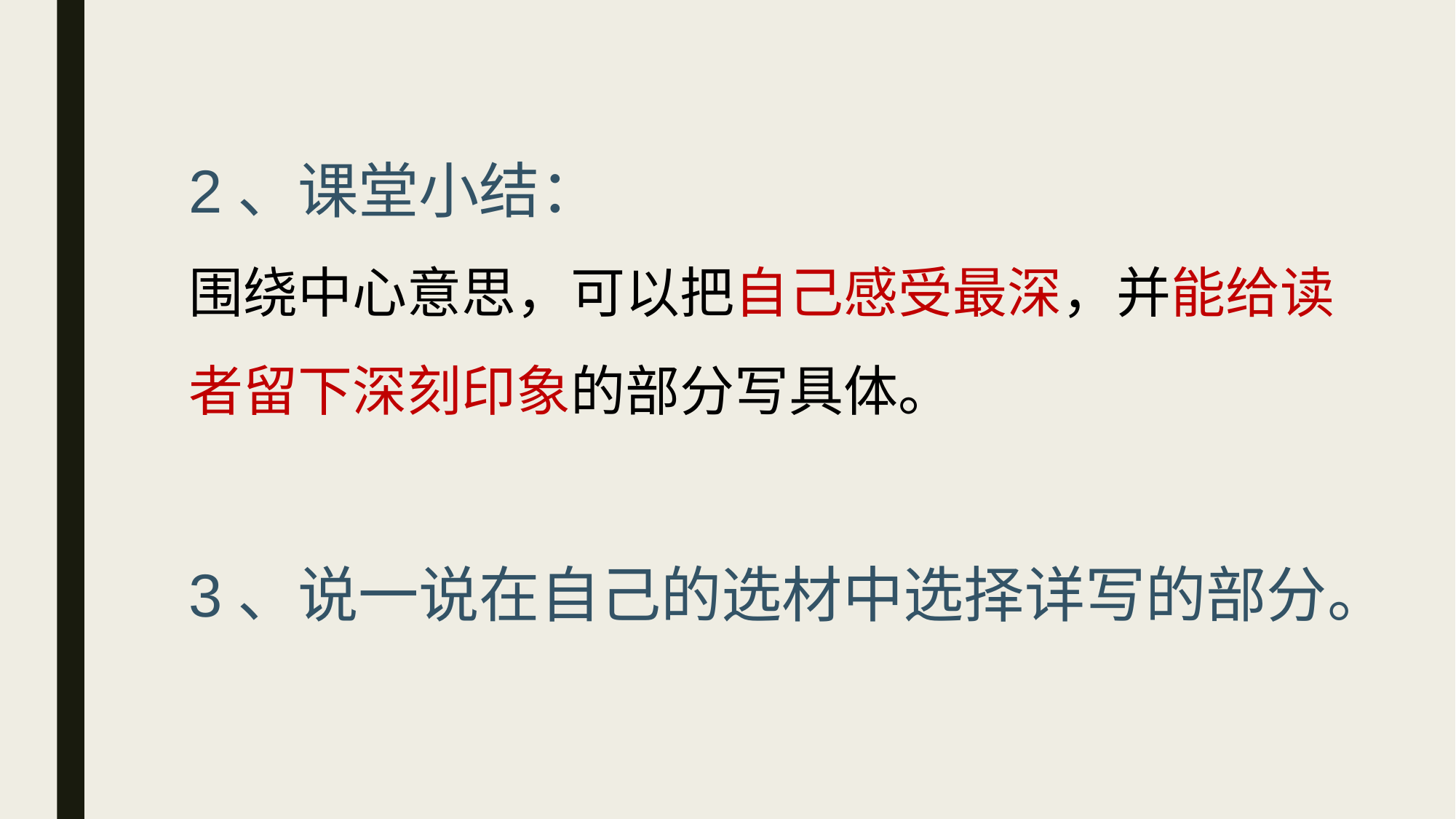

2、课堂小结：
围绕中心意思，可以把自己感受最深，并能给读者留下深刻印象的部分写具体。

3、说一说在自己的选材中选择详写的部分。